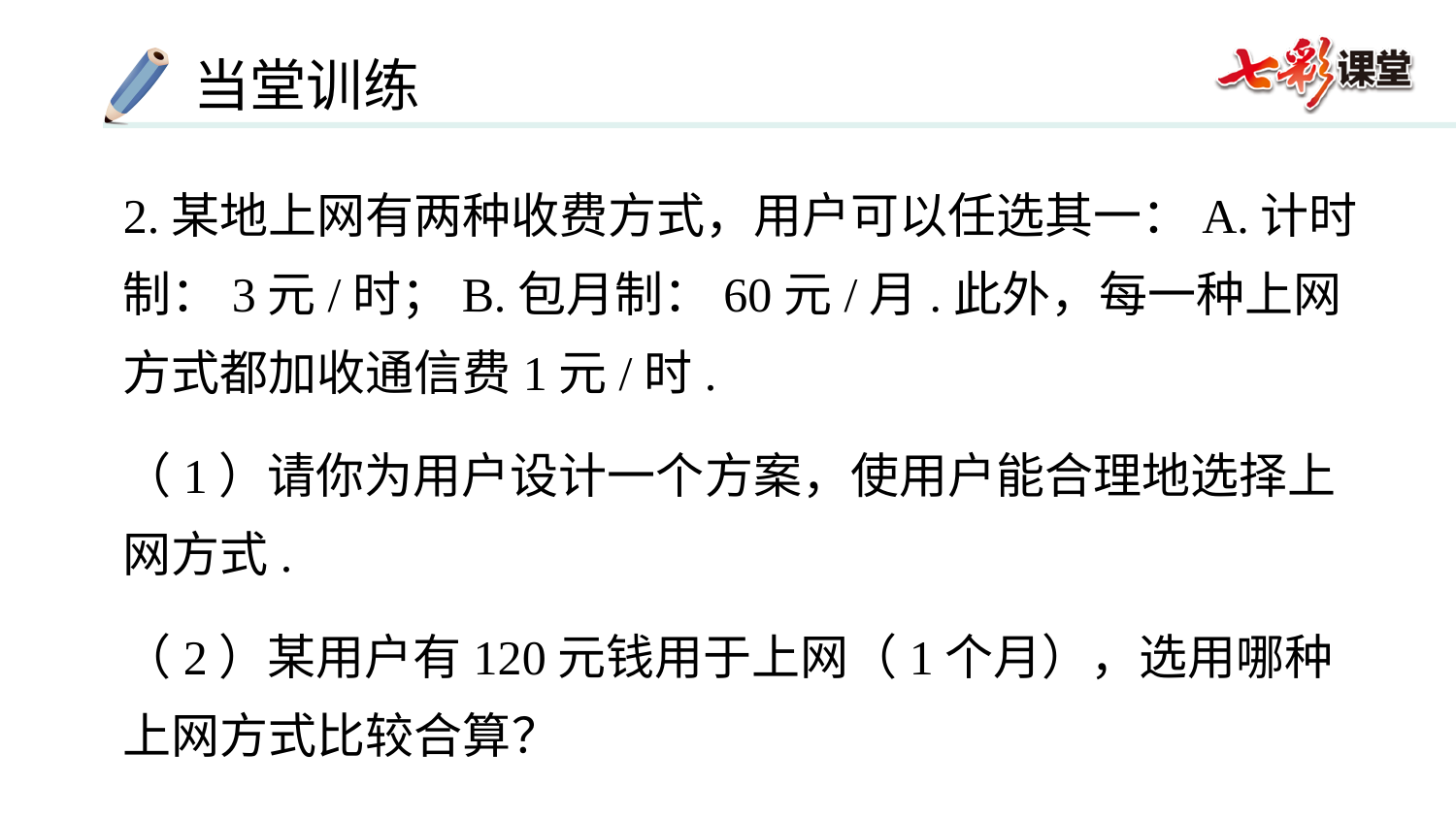

2.某地上网有两种收费方式，用户可以任选其一：A.计时制：3元/时；B.包月制：60元/月.此外，每一种上网方式都加收通信费1元/时.
（1）请你为用户设计一个方案，使用户能合理地选择上网方式.
（2）某用户有120元钱用于上网（1个月），选用哪种上网方式比较合算？